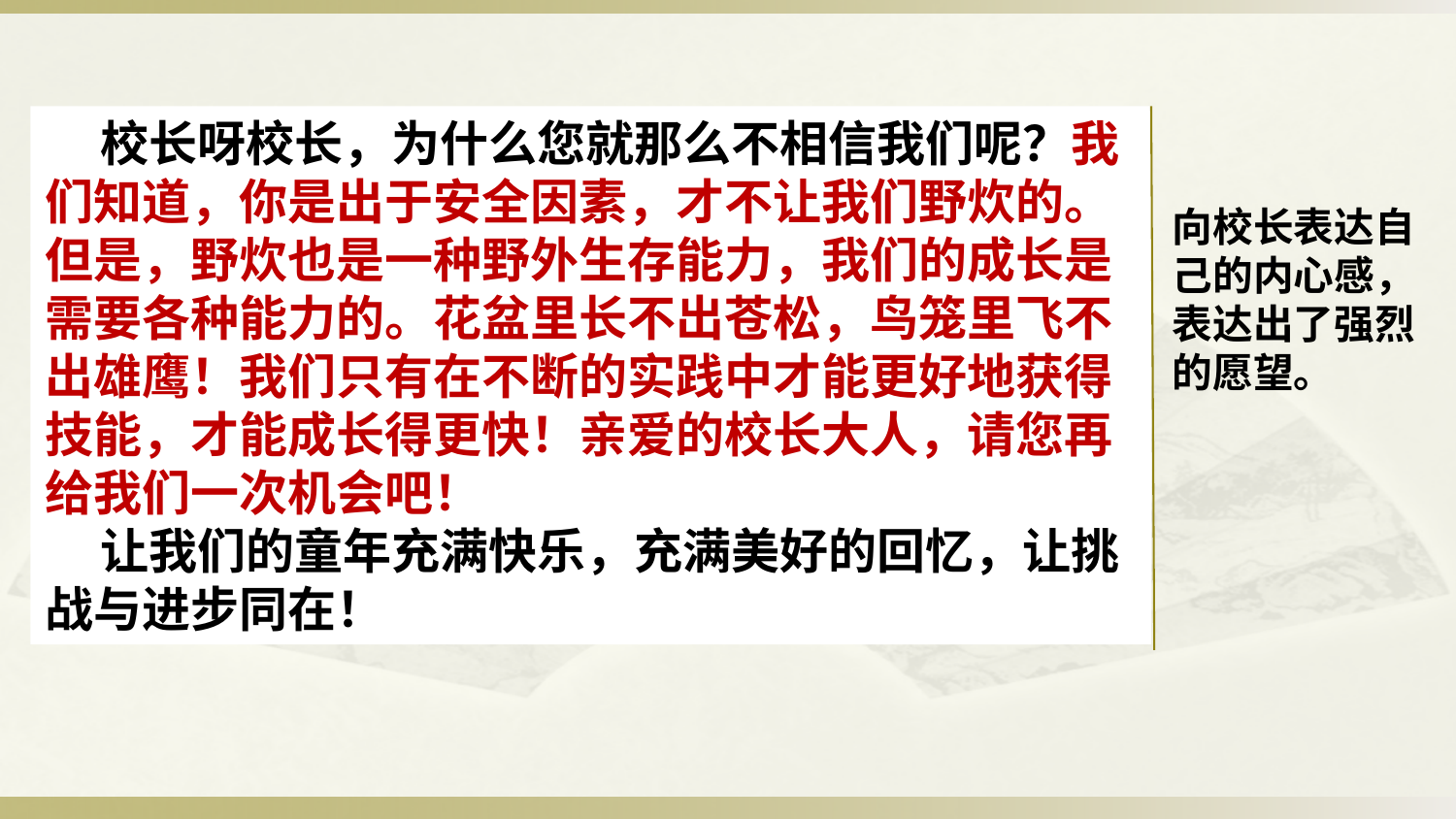

校长呀校长，为什么您就那么不相信我们呢？我们知道，你是出于安全因素，才不让我们野炊的。但是，野炊也是一种野外生存能力，我们的成长是需要各种能力的。花盆里长不出苍松，鸟笼里飞不出雄鹰！我们只有在不断的实践中才能更好地获得技能，才能成长得更快！亲爱的校长大人，请您再给我们一次机会吧！
    让我们的童年充满快乐，充满美好的回忆，让挑战与进步同在！
向校长表达自己的内心感，表达出了强烈的愿望。